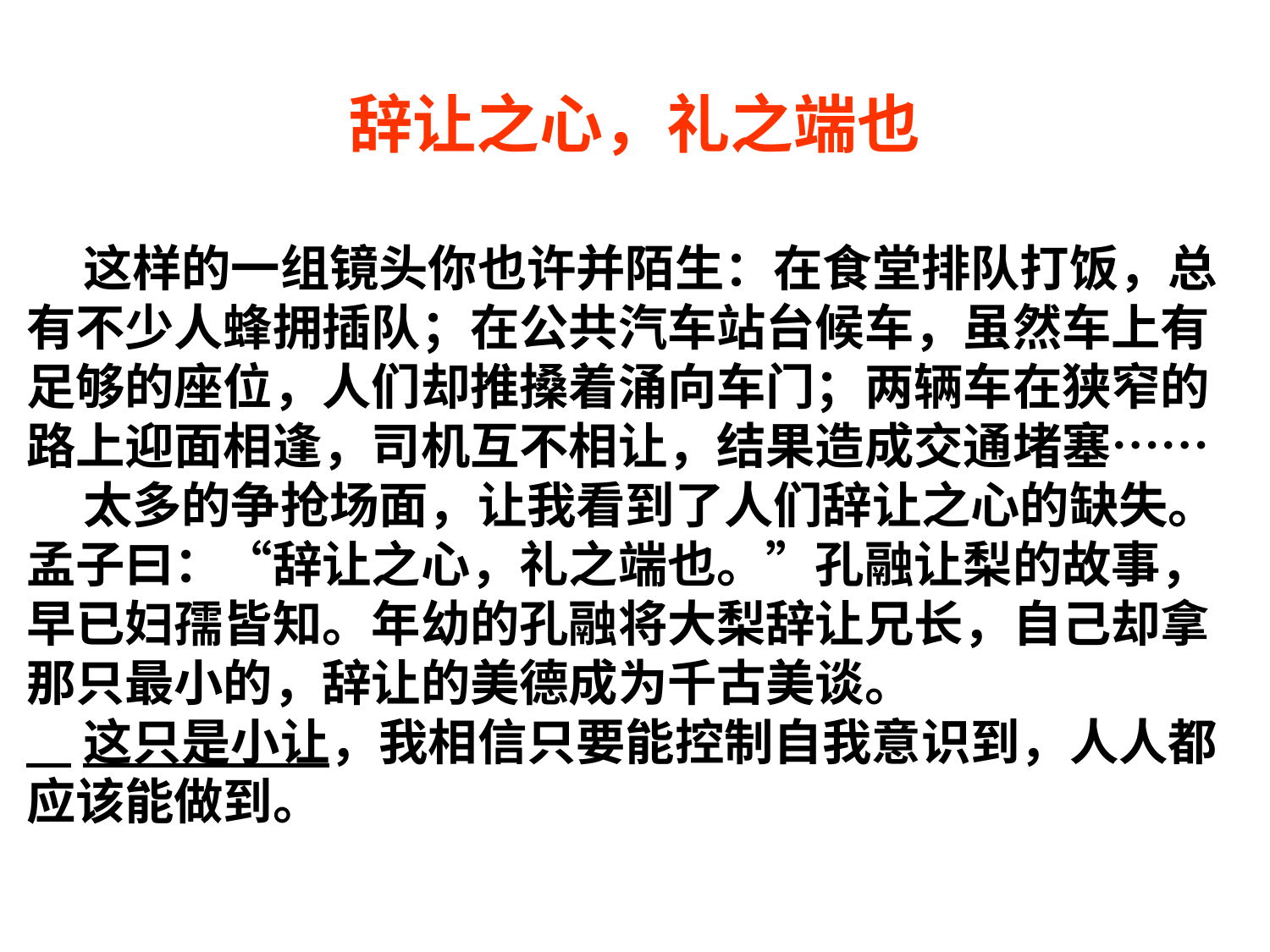

辞让之心，礼之端也

    这样的一组镜头你也许并陌生：在食堂排队打饭，总有不少人蜂拥插队；在公共汽车站台候车，虽然车上有足够的座位，人们却推搡着涌向车门；两辆车在狭窄的路上迎面相逢，司机互不相让，结果造成交通堵塞……
    太多的争抢场面，让我看到了人们辞让之心的缺失。
孟子曰：“辞让之心，礼之端也。”孔融让梨的故事，早已妇孺皆知。年幼的孔融将大梨辞让兄长，自己却拿那只最小的，辞让的美德成为千古美谈。
    这只是小让，我相信只要能控制自我意识到，人人都应该能做到。